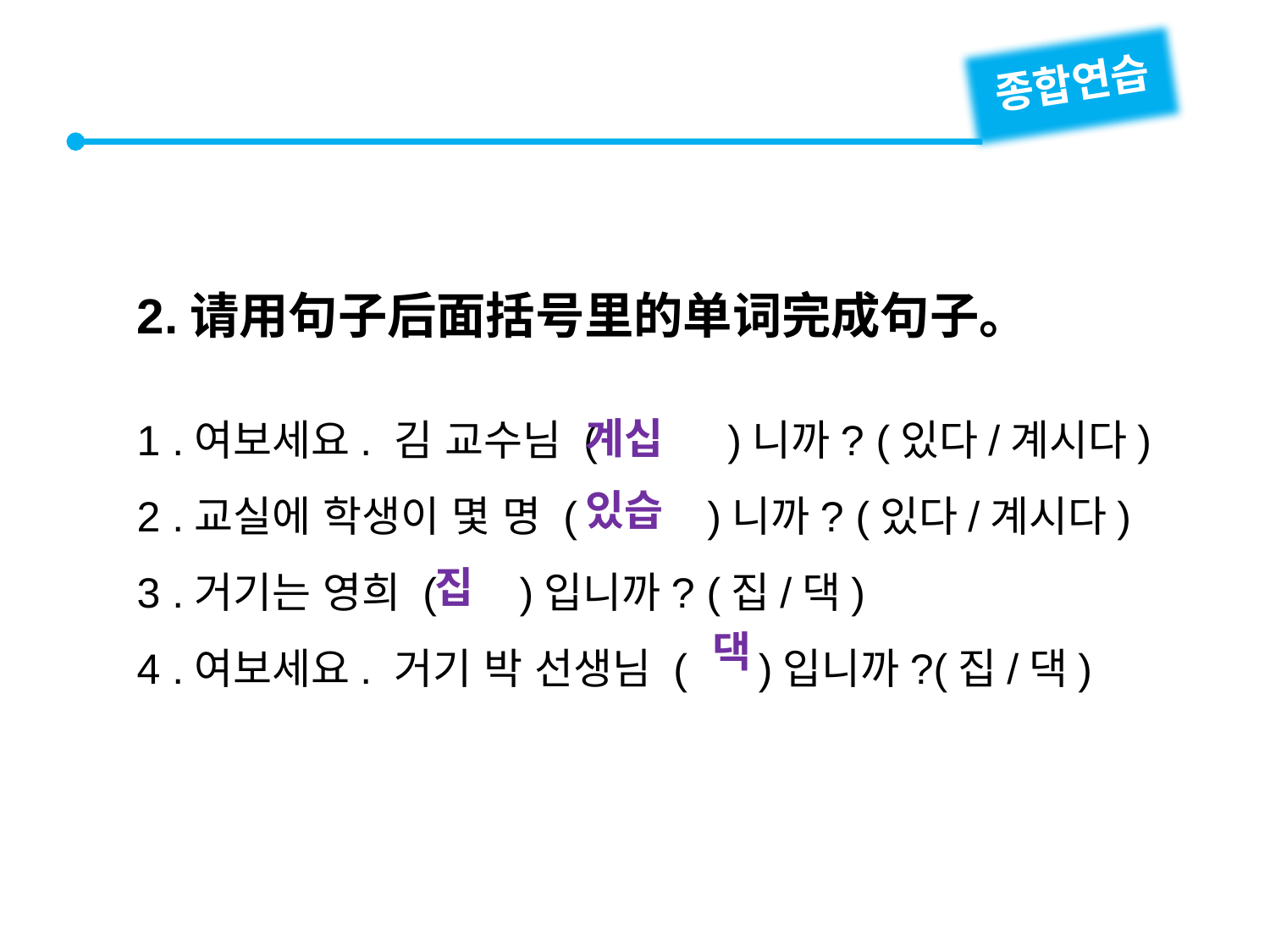

종합연습
2.请用句子后面括号里的单词完成句子。

1 .여보세요. 김 교수님 (           )니까? (있다/계시다)
2 .교실에 학생이 몇 명 (           )니까? (있다/계시다)
3 .거기는 영희 (       )입니까? (집/댁)
4 .여보세요. 거기 박 선생님 (      )입니까?(집/댁)
계십
있습
집
댁